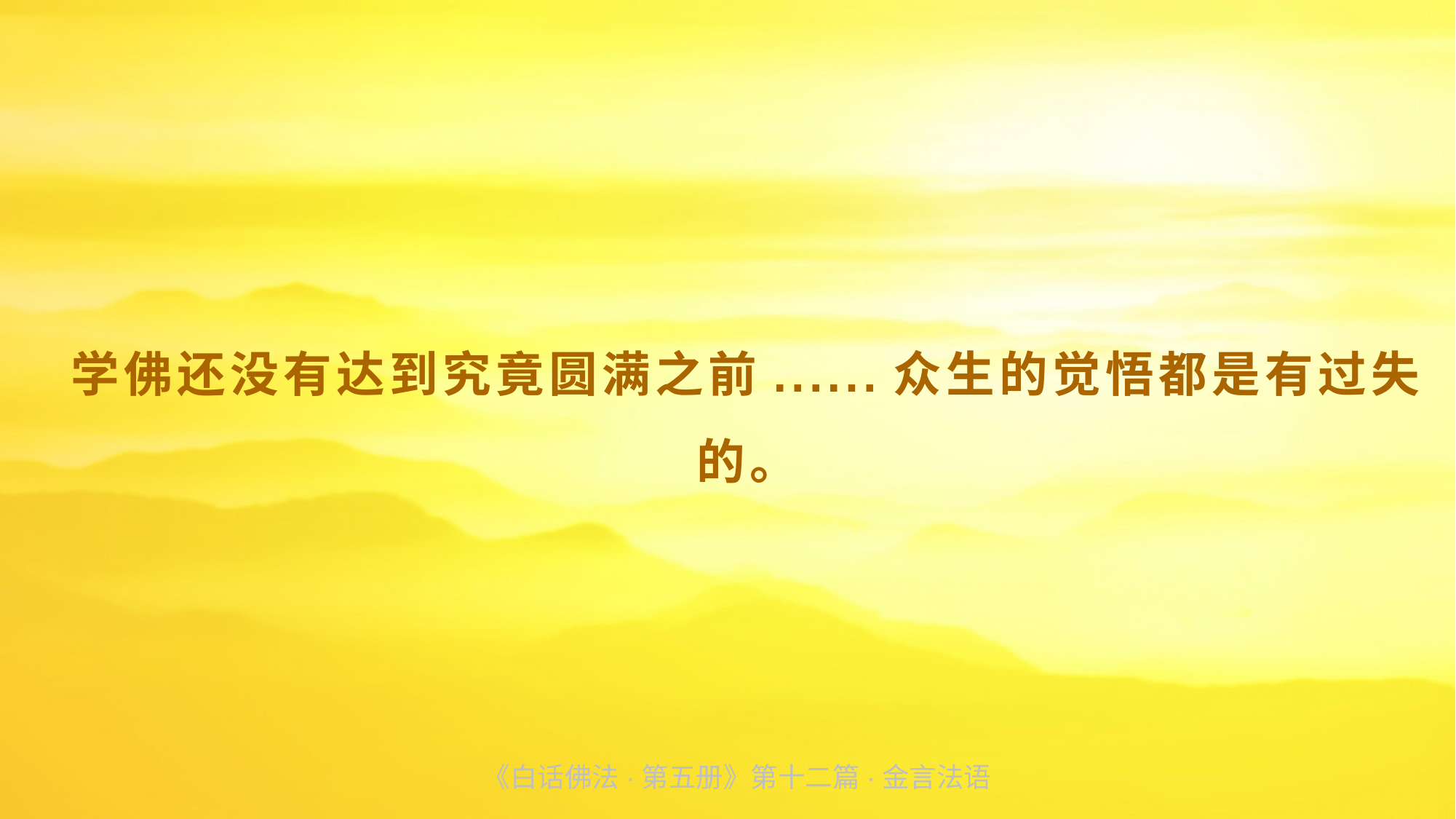

学佛还没有达到究竟圆满之前......众生的觉悟都是有过失的。
  《白话佛法·第五册》第十二篇·金言法语